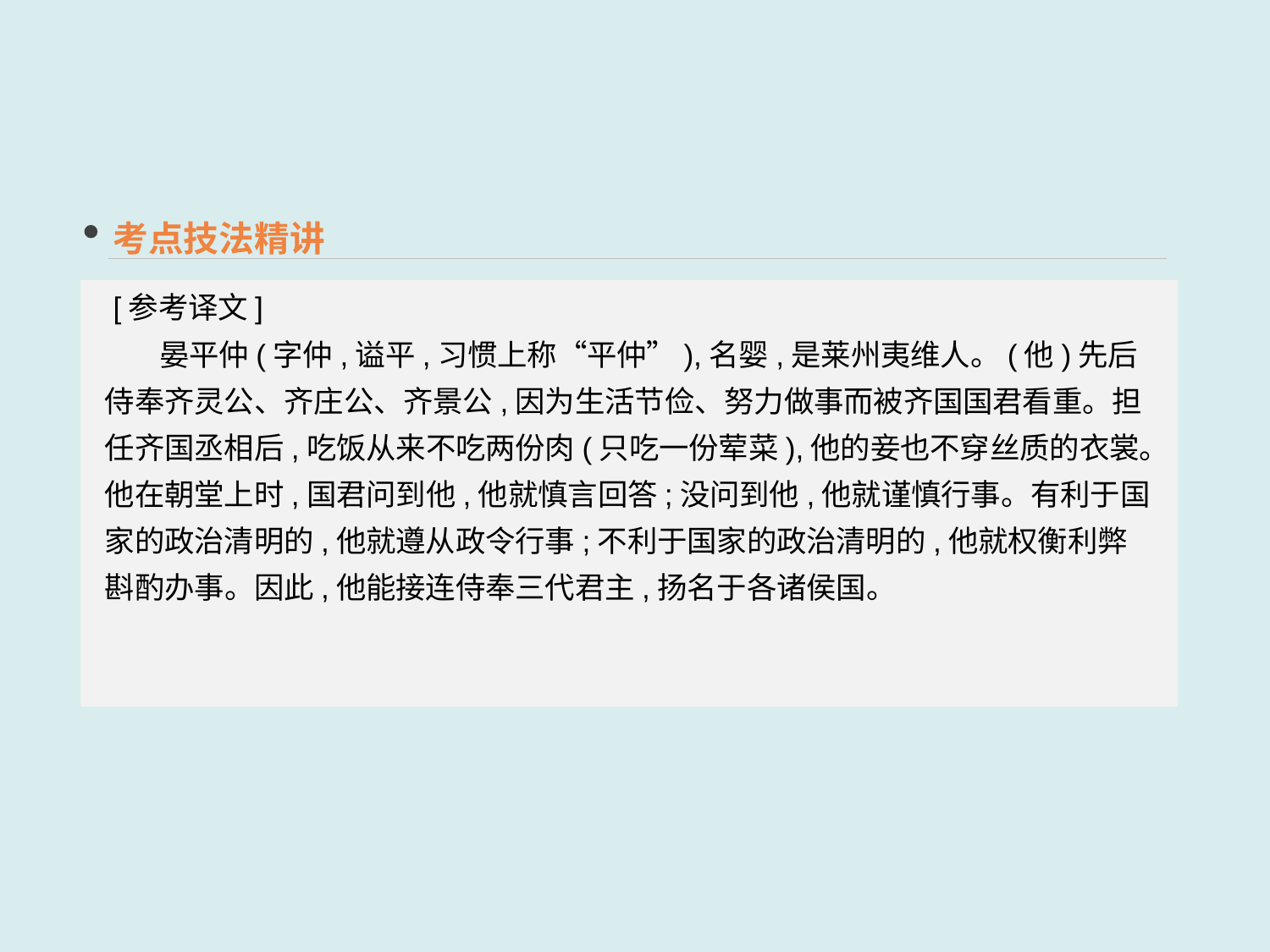

考点技法精讲

 [参考译文]
       晏平仲(字仲,谥平,习惯上称“平仲”),名婴,是莱州夷维人。(他)先后侍奉齐灵公、齐庄公、齐景公,因为生活节俭、努力做事而被齐国国君看重。担任齐国丞相后,吃饭从来不吃两份肉(只吃一份荤菜),他的妾也不穿丝质的衣裳。他在朝堂上时,国君问到他,他就慎言回答;没问到他,他就谨慎行事。有利于国家的政治清明的,他就遵从政令行事;不利于国家的政治清明的,他就权衡利弊斟酌办事。因此,他能接连侍奉三代君主,扬名于各诸侯国。